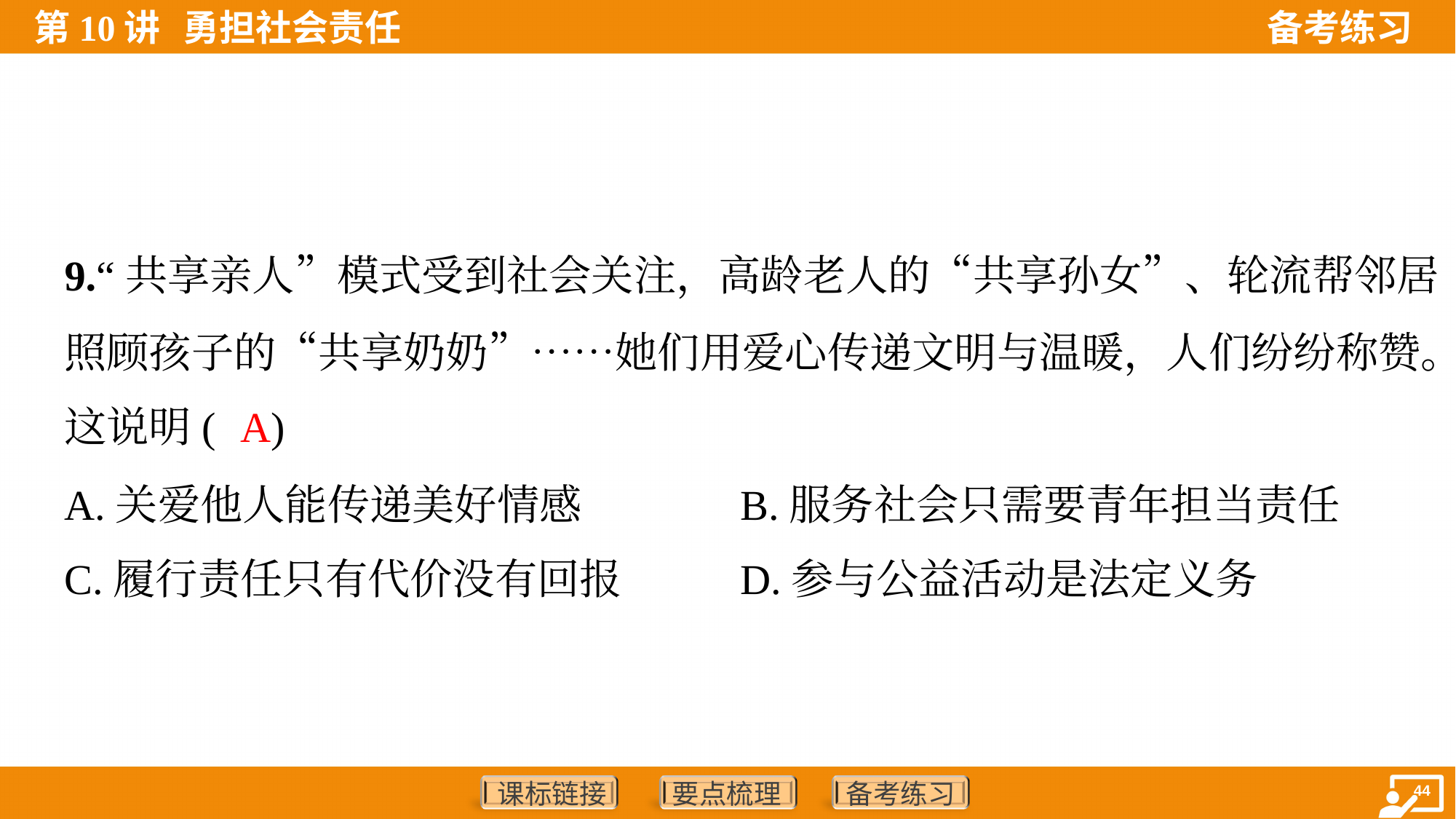

9.“共享亲人”模式受到社会关注，高龄老人的“共享孙女”、轮流帮邻居
照顾孩子的“共享奶奶”……她们用爱心传递文明与温暖，人们纷纷称赞。
这说明(     )
A
A.关爱他人能传递美好情感	B.服务社会只需要青年担当责任
C.履行责任只有代价没有回报	D.参与公益活动是法定义务